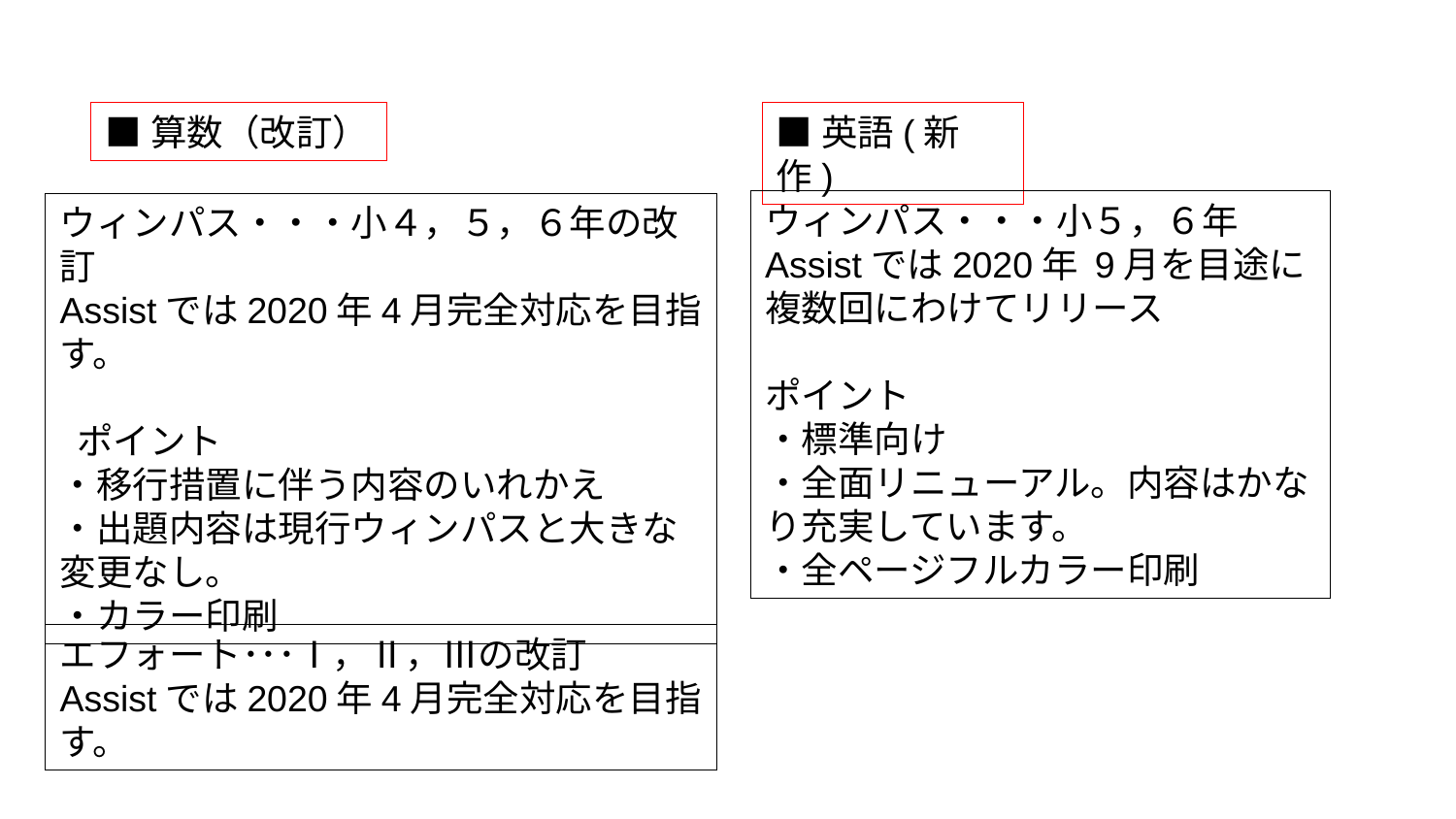

■算数（改訂）
■英語(新作)
ウィンパス・・・小５，６年
Assistでは2020年 9月を目途に複数回にわけてリリース

ポイント
・標準向け
・全面リニューアル。内容はかなり充実しています。
・全ページフルカラー印刷
ウィンパス・・・小４，５，６年の改訂
Assistでは2020年4月完全対応を目指す。

 ポイント
・移行措置に伴う内容のいれかえ
・出題内容は現行ウィンパスと大きな変更なし。
・カラー印刷
エフォート･･･Ⅰ，Ⅱ，Ⅲの改訂
Assistでは2020年4月完全対応を目指す。